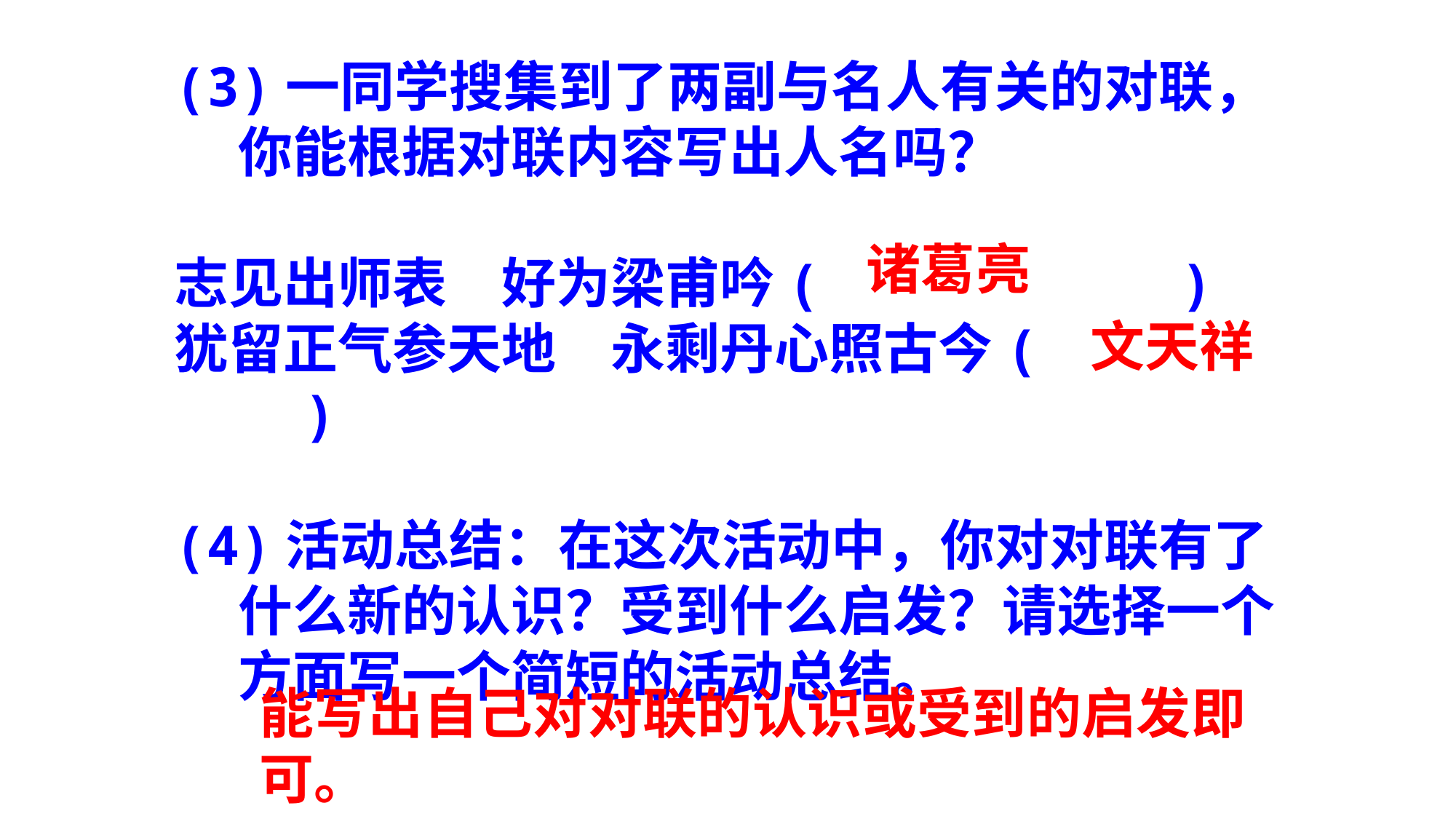

(3)一同学搜集到了两副与名人有关的对联，你能根据对联内容写出人名吗？

志见出师表　好为梁甫吟(           )
犹留正气参天地　永剩丹心照古今(          )

(4)活动总结：在这次活动中，你对对联有了什么新的认识？受到什么启发？请选择一个方面写一个简短的活动总结。
诸葛亮
 文天祥
能写出自己对对联的认识或受到的启发即可。